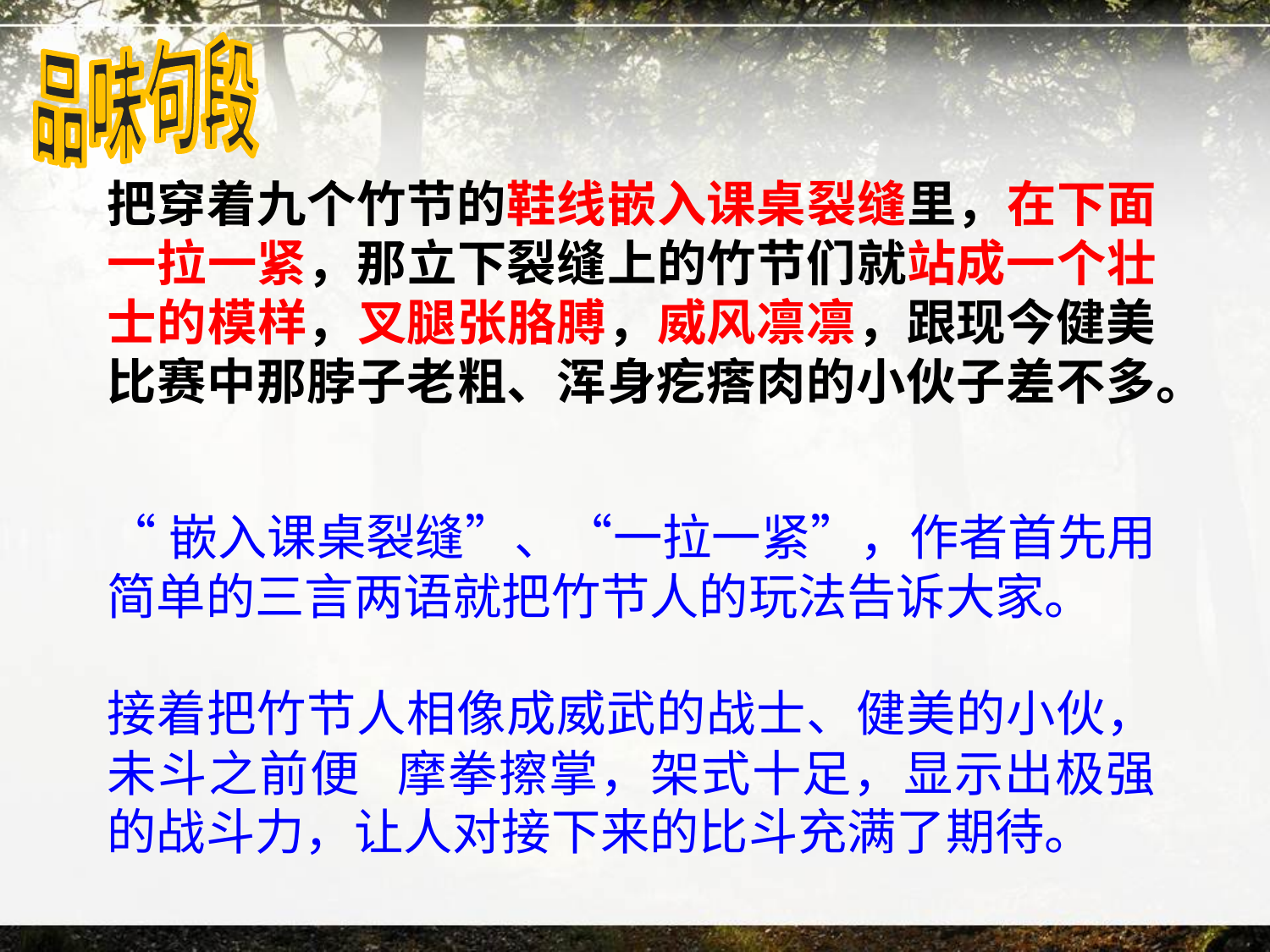

品味句段
把穿着九个竹节的鞋线嵌入课桌裂缝里，在下面一拉一紧，那立下裂缝上的竹节们就站成一个壮士的模样，叉腿张胳膊，威风凛凛，跟现今健美比赛中那脖子老粗、浑身疙瘩肉的小伙子差不多。

“嵌入课桌裂缝”、“一拉一紧”，作者首先用简单的三言两语就把竹节人的玩法告诉大家。
接着把竹节人相像成威武的战士、健美的小伙，未斗之前便   摩拳擦掌，架式十足，显示出极强的战斗力，让人对接下来的比斗充满了期待。